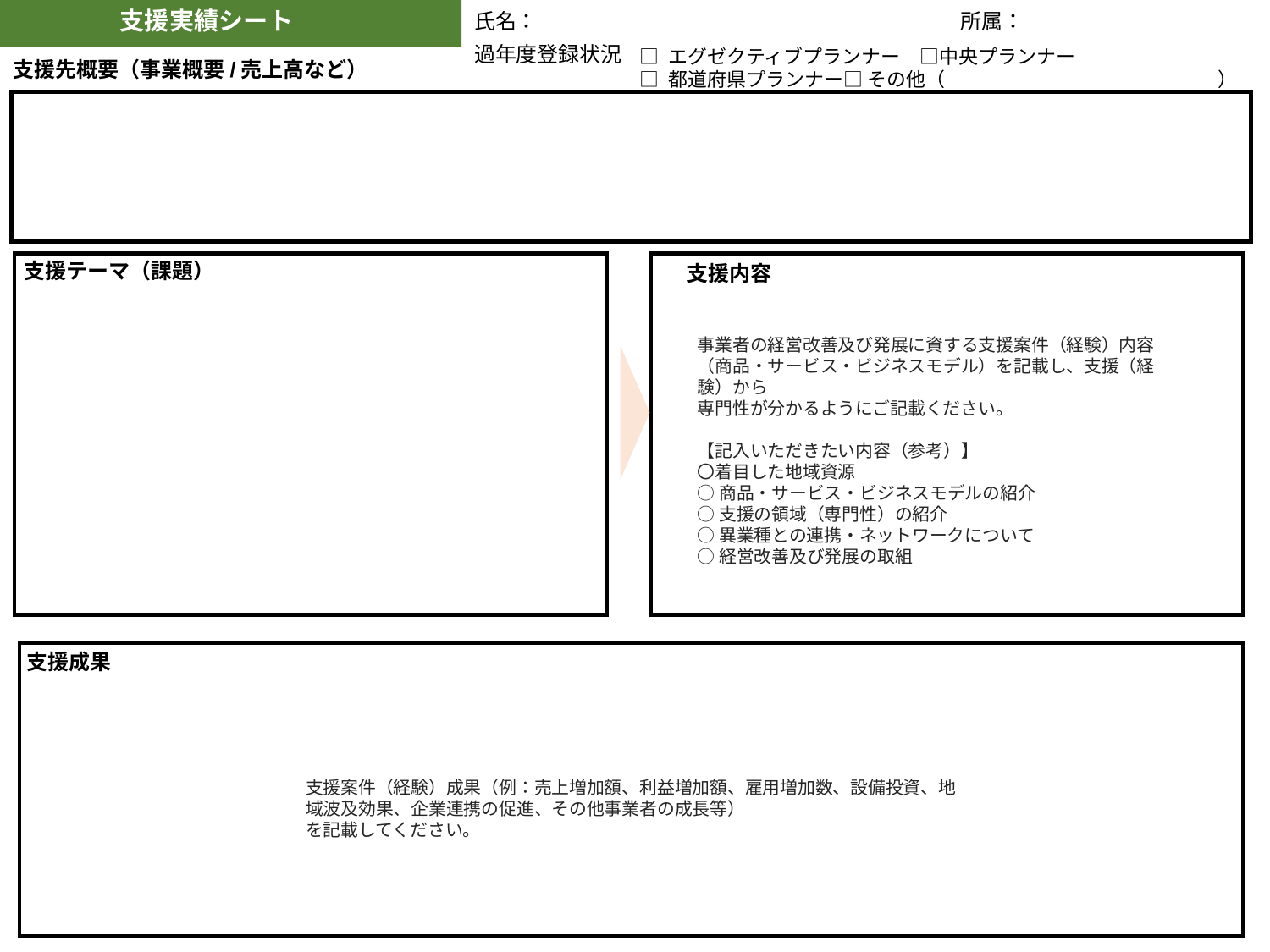

支援実績シート

氏名：　　　　　　　　　　　　　　　　　　　　所属：
過年度登録状況
□ エグゼクティブプランナー　□中央プランナー
□ 都道府県プランナー□ その他（　　　　　　　　　　　　　　）
支援先概要（事業概要/売上高など）

支援テーマ（課題）

支援内容

事業者の経営改善及び発展に資する支援案件（経験）内容
（商品・サービス・ビジネスモデル）を記載し、支援（経験）から
専門性が分かるようにご記載ください。

【記入いただきたい内容（参考）】
〇着目した地域資源
○商品・サービス・ビジネスモデルの紹介
○支援の領域（専門性）の紹介
○異業種との連携・ネットワークについて
○経営改善及び発展の取組

支援成果

支援案件（経験）成果（例：売上増加額、利益増加額、雇用増加数、設備投資、地域波及効果、企業連携の促進、その他事業者の成長等）
を記載してください。